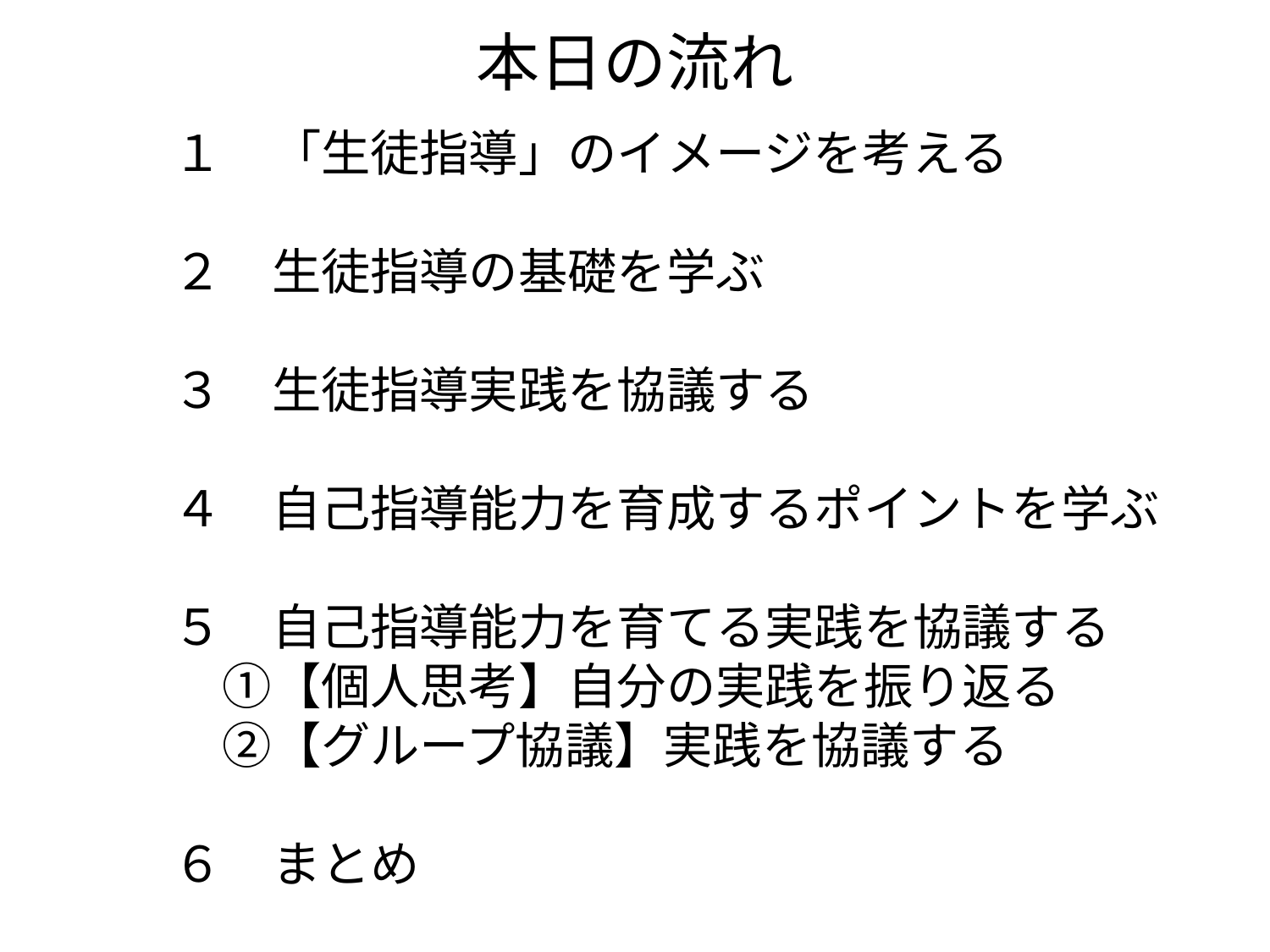

本日の流れ
１　「生徒指導」のイメージを考える

２　生徒指導の基礎を学ぶ

３　生徒指導実践を協議する

４　自己指導能力を育成するポイントを学ぶ

５　自己指導能力を育てる実践を協議する
　①【個人思考】自分の実践を振り返る
　②【グループ協議】実践を協議する

６　まとめ